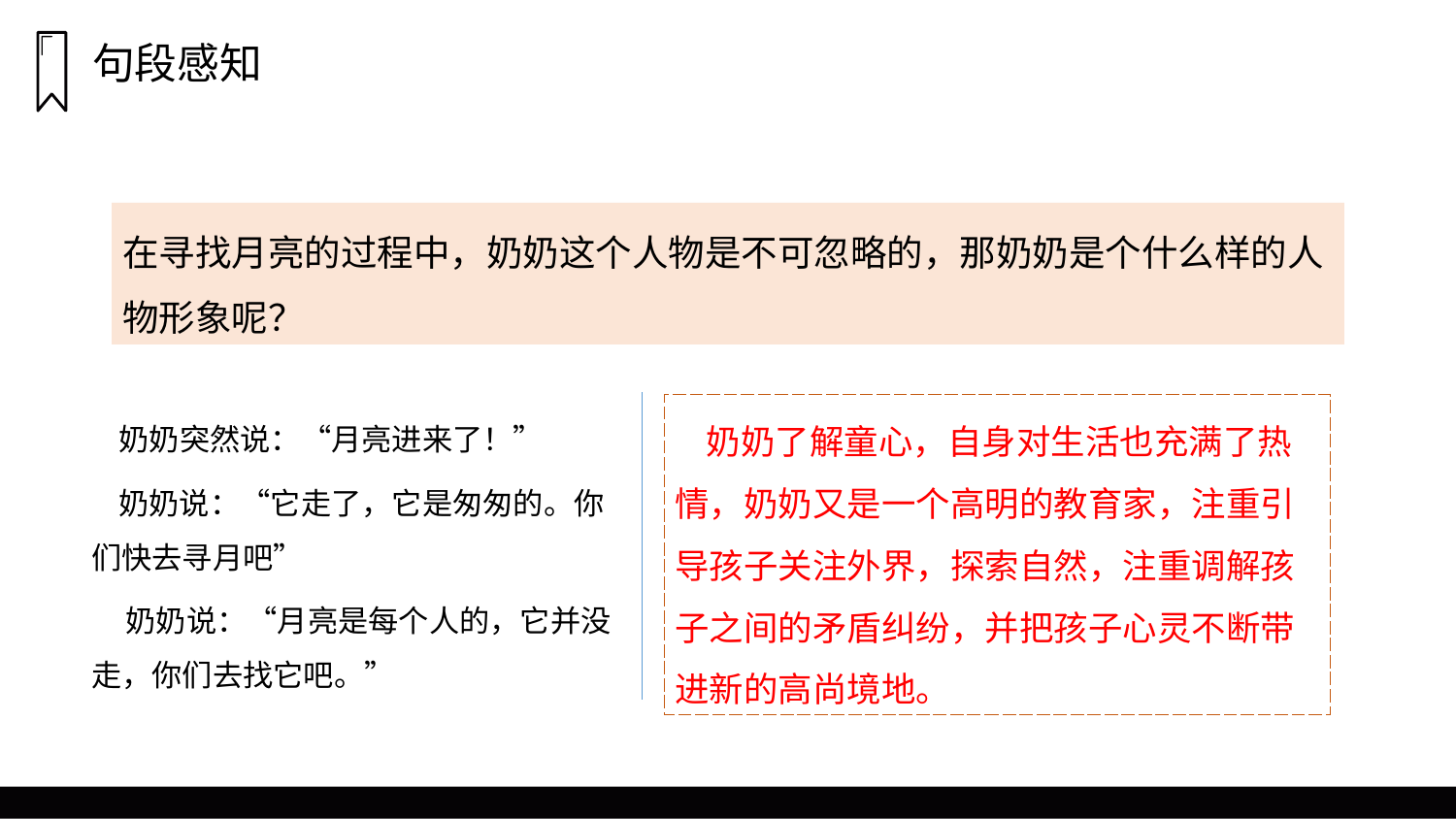

句段感知
在寻找月亮的过程中，奶奶这个人物是不可忽略的，那奶奶是个什么样的人物形象呢？
   奶奶了解童心，自身对生活也充满了热情，奶奶又是一个高明的教育家，注重引导孩子关注外界，探索自然，注重调解孩子之间的矛盾纠纷，并把孩子心灵不断带进新的高尚境地。
   奶奶突然说：“月亮进来了！”
   奶奶说：“它走了，它是匆匆的。你们快去寻月吧”
    奶奶说：“月亮是每个人的，它并没走，你们去找它吧。”